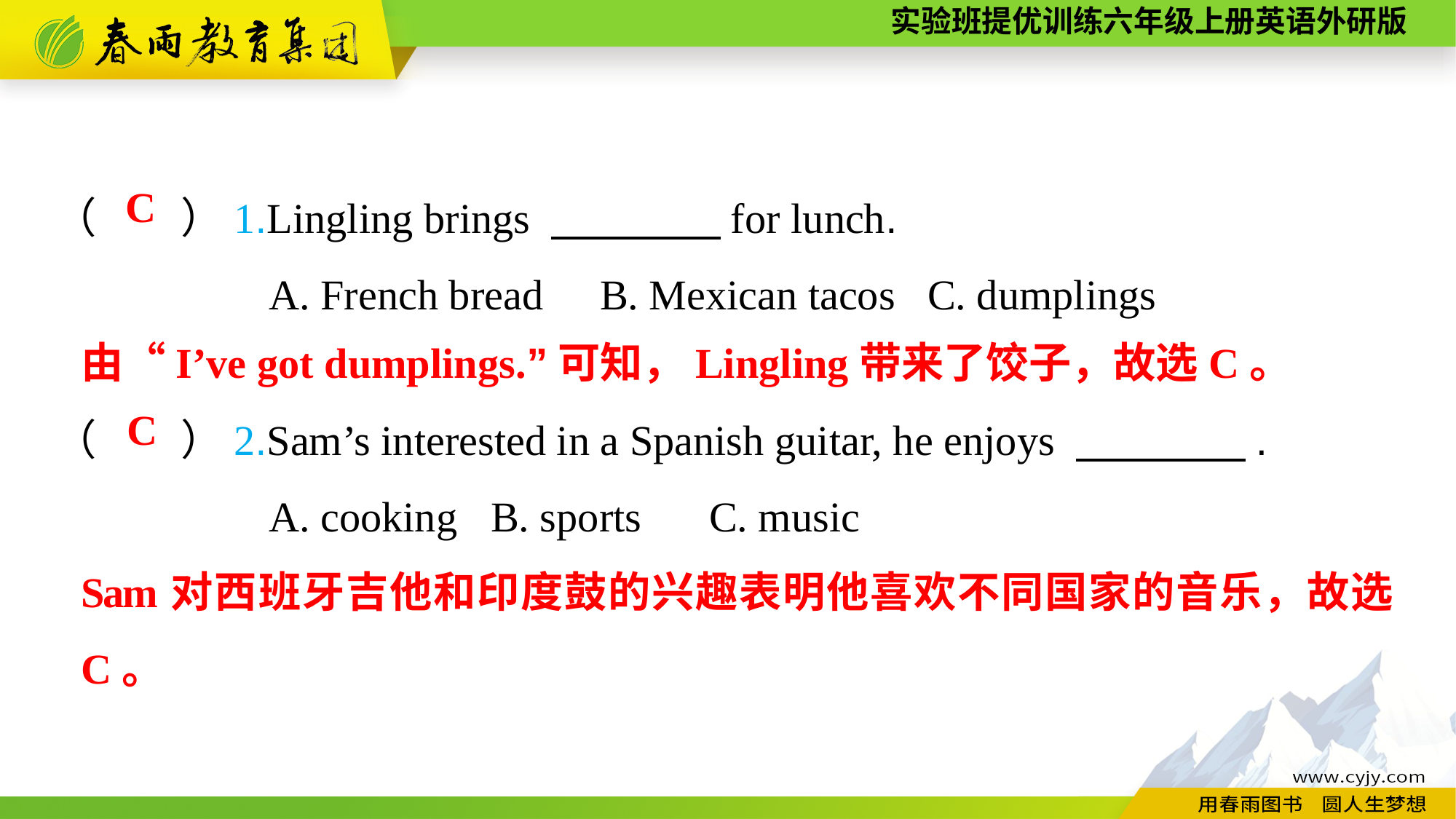

（　　）1.Lingling brings 　　　　for lunch.
A. French bread	B. Mexican tacos	C. dumplings
C
由“I’ve got dumplings.”可知，Lingling带来了饺子，故选C。
（　　）2.Sam’s interested in a Spanish guitar, he enjoys 　　　　.
A. cooking	B. sports	C. music
C
Sam对西班牙吉他和印度鼓的兴趣表明他喜欢不同国家的音乐，故选C。